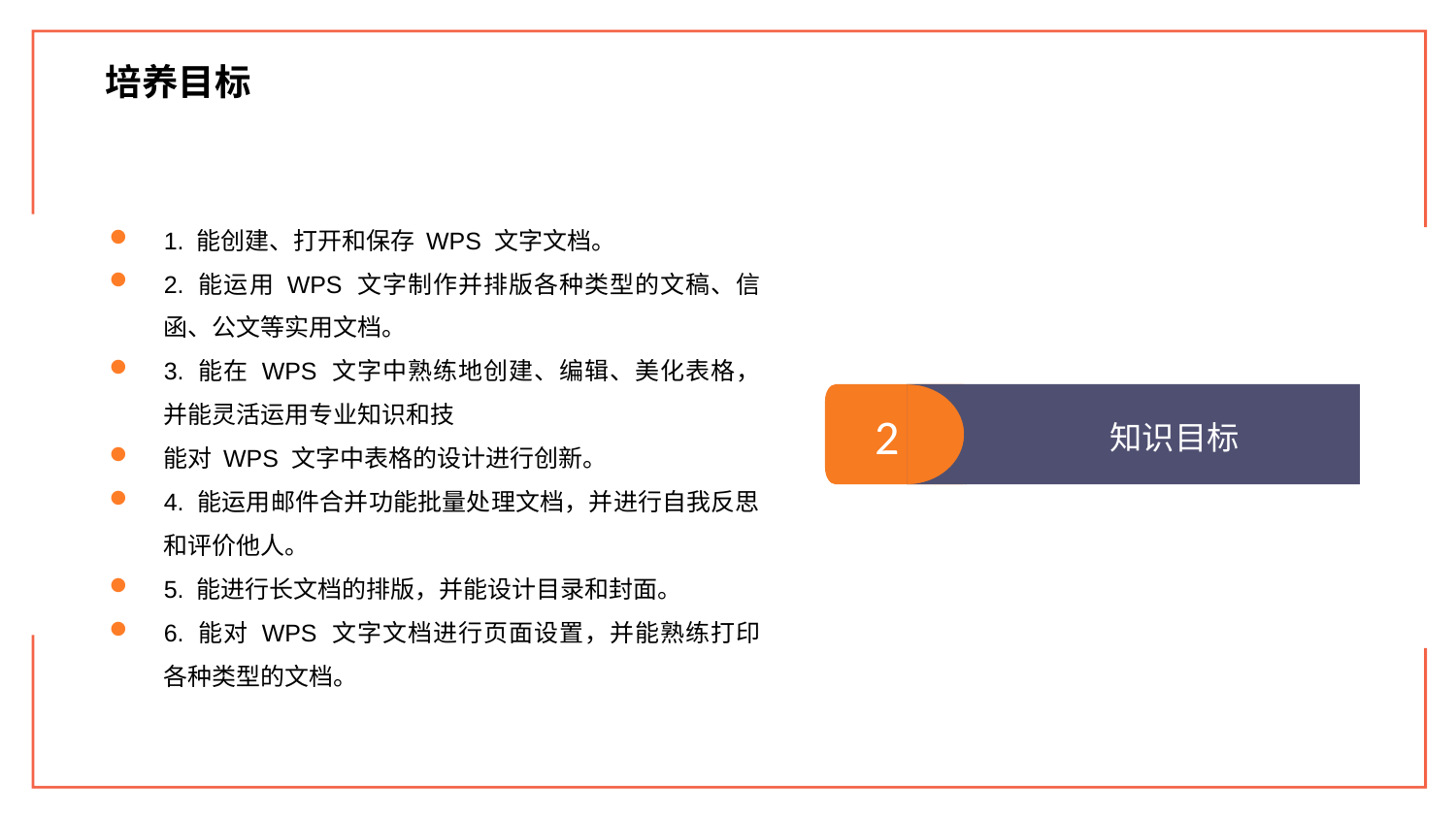

培养目标
1. 能创建、打开和保存 WPS 文字文档。
2. 能运用 WPS 文字制作并排版各种类型的文稿、信函、公文等实用文档。
3. 能在 WPS 文字中熟练地创建、编辑、美化表格，并能灵活运用专业知识和技
能对 WPS 文字中表格的设计进行创新。
4. 能运用邮件合并功能批量处理文档，并进行自我反思和评价他人。
5. 能进行长文档的排版，并能设计目录和封面。
6. 能对 WPS 文字文档进行页面设置，并能熟练打印各种类型的文档。

2
知识目标